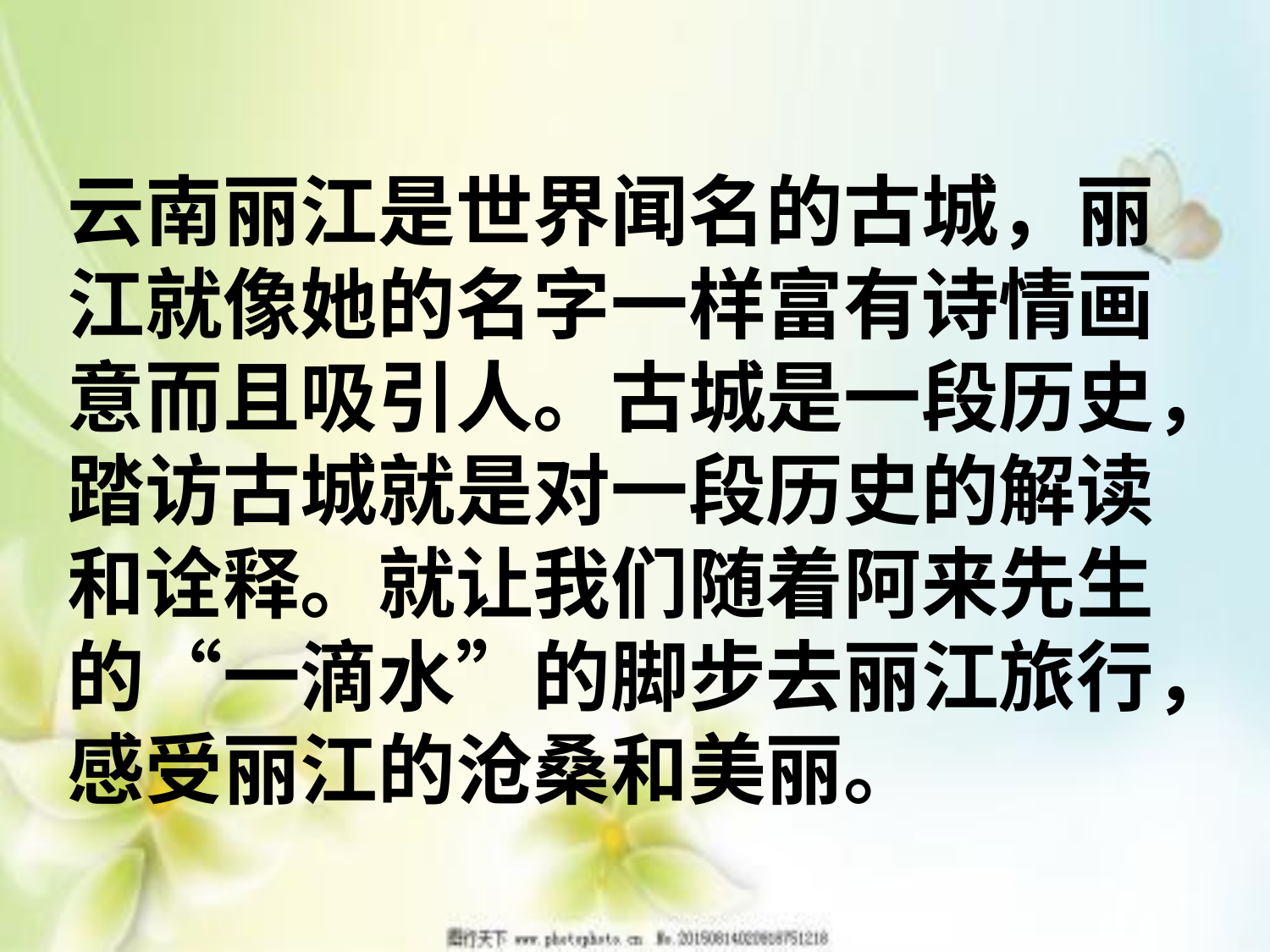

云南丽江是世界闻名的古城，丽江就像她的名字一样富有诗情画意而且吸引人。古城是一段历史，踏访古城就是对一段历史的解读和诠释。就让我们随着阿来先生的“一滴水”的脚步去丽江旅行，感受丽江的沧桑和美丽。